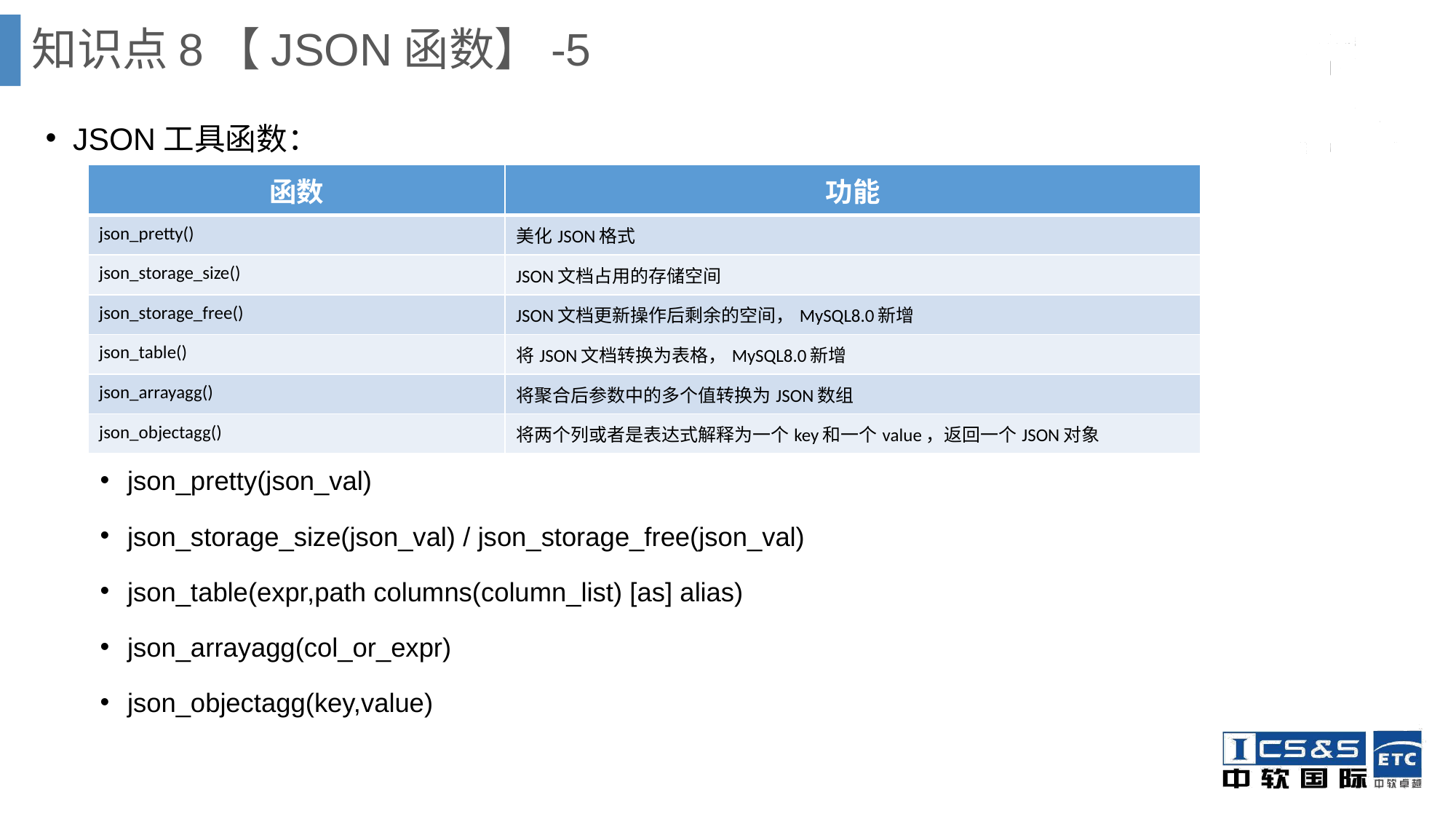

知识点8【JSON函数】-5
JSON工具函数：

json_pretty(json_val)
json_storage_size(json_val) / json_storage_free(json_val)
json_table(expr,path columns(column_list) [as] alias)
json_arrayagg(col_or_expr)
json_objectagg(key,value)

| 函数 | 功能 |
| --- | --- |
| json\_pretty() | 美化JSON格式 |
| json\_storage\_size() | JSON文档占用的存储空间 |
| json\_storage\_free() | JSON文档更新操作后剩余的空间，MySQL8.0新增 |
| json\_table() | 将JSON文档转换为表格，MySQL8.0新增 |
| json\_arrayagg() | 将聚合后参数中的多个值转换为JSON数组 |
| json\_objectagg() | 将两个列或者是表达式解释为一个key和一个value，返回一个JSON对象 |